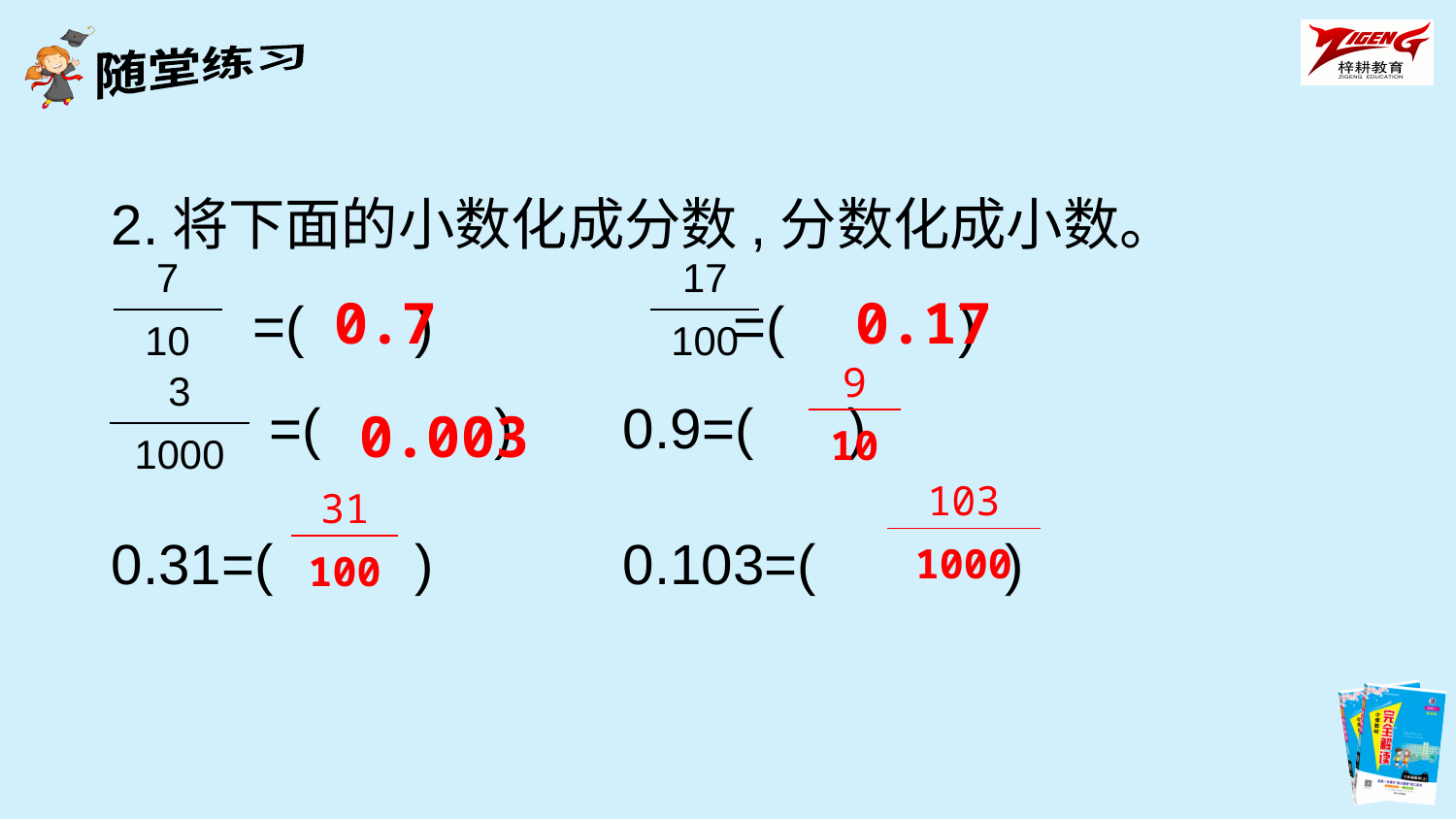

2.将下面的小数化成分数,分数化成小数。
         =(       )                   =(           )
          =(           )       0.9=(      )
0.31=(         )            0.103=(            )
| 7 |
| --- |
| 10 |
0.7
| 17 |
| --- |
| 100 |
0.17
| 9 |
| --- |
| 10 |
| 3 |
| --- |
| 1000 |
0.003
| 103 |
| --- |
| 1000 |
| 31 |
| --- |
| 100 |